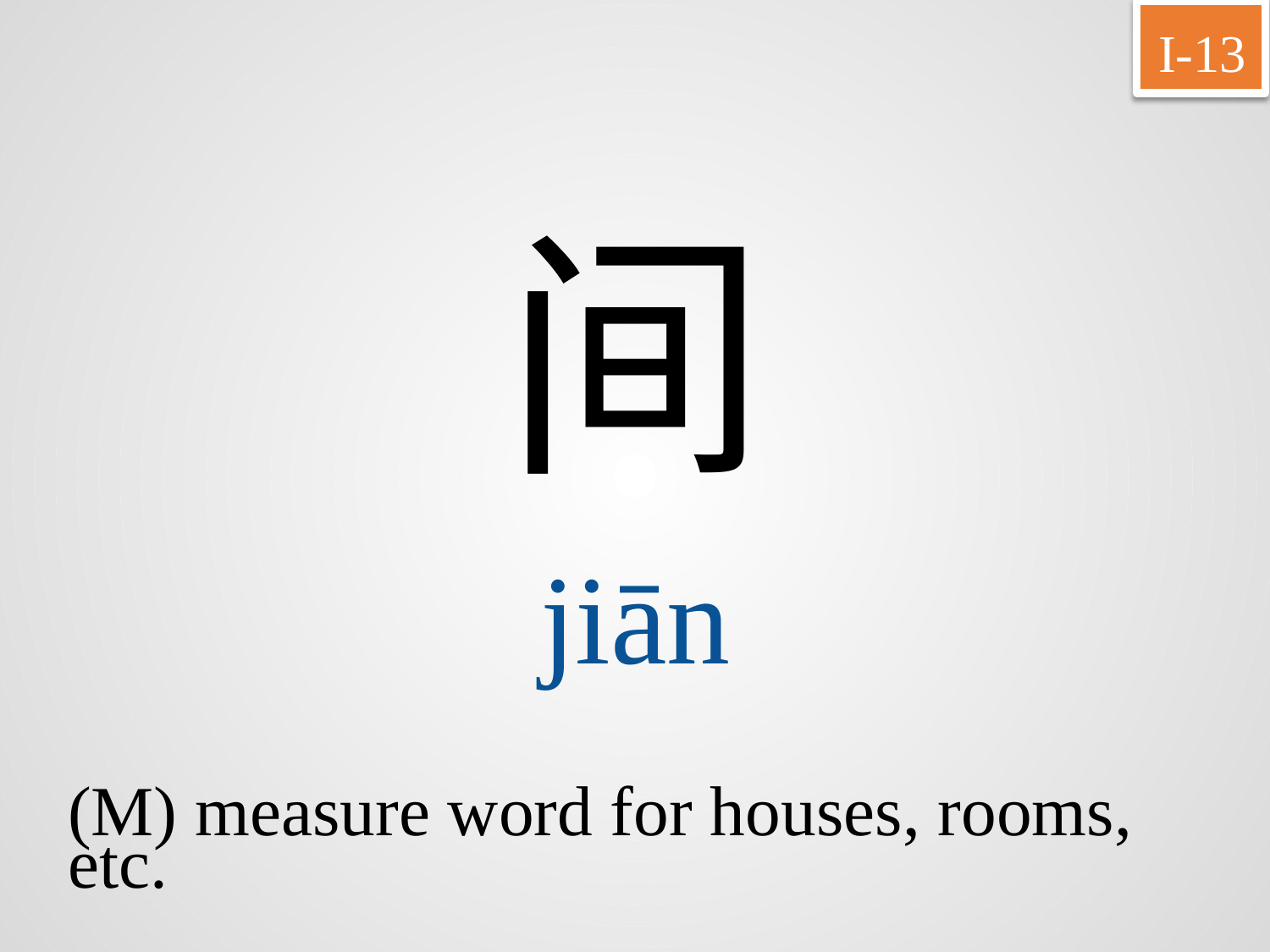

I-13

间
jiān
(M) measure word for houses, rooms,
etc.